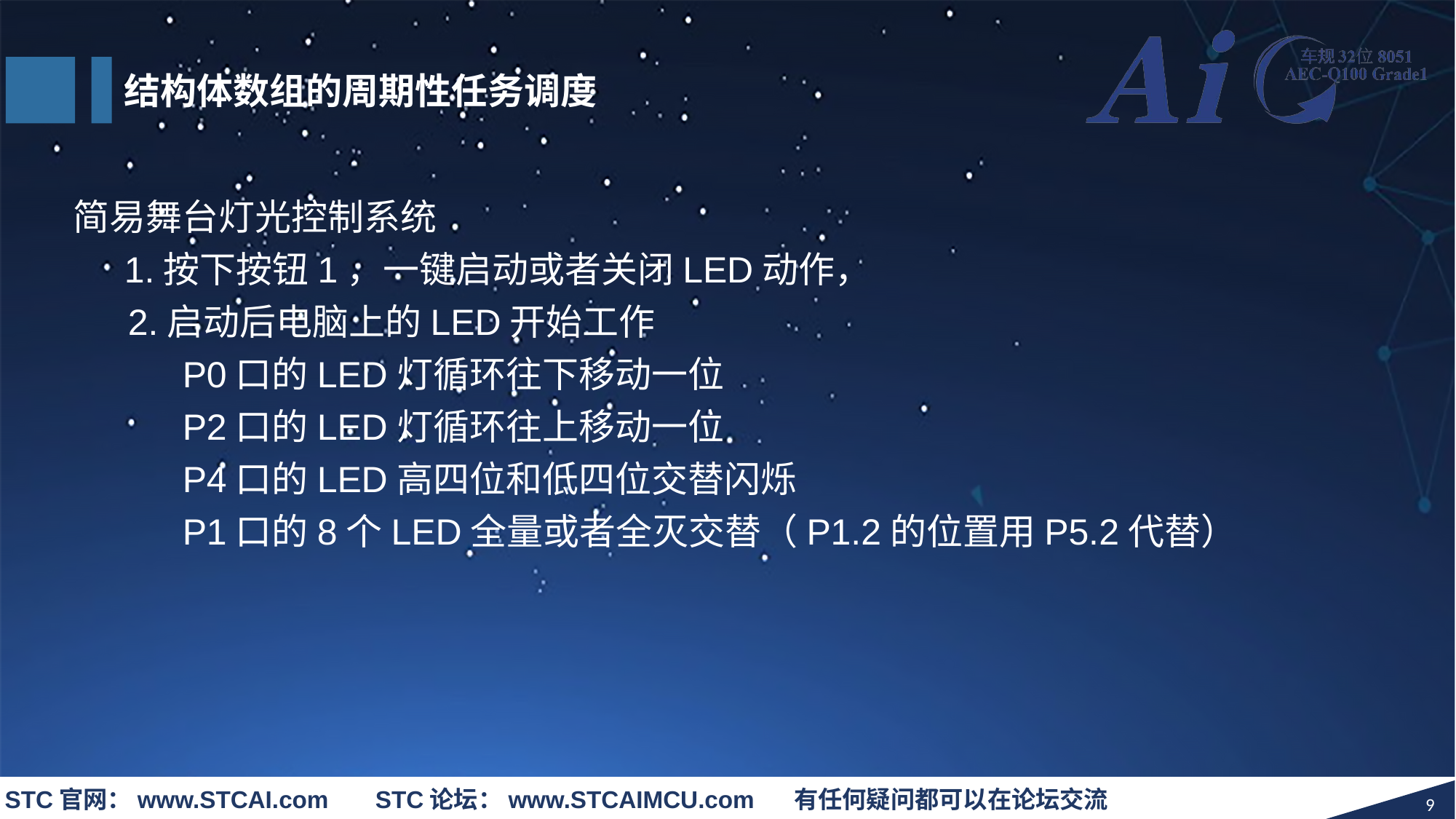

结构体数组的周期性任务调度
简易舞台灯光控制系统
     1.按下按钮1，一键启动或者关闭LED动作，
2.启动后电脑上的LED开始工作
P0口的LED灯循环往下移动一位
P2口的LED灯循环往上移动一位
P4口的LED高四位和低四位交替闪烁
P1口的8个LED全量或者全灭交替（P1.2的位置用P5.2代替）